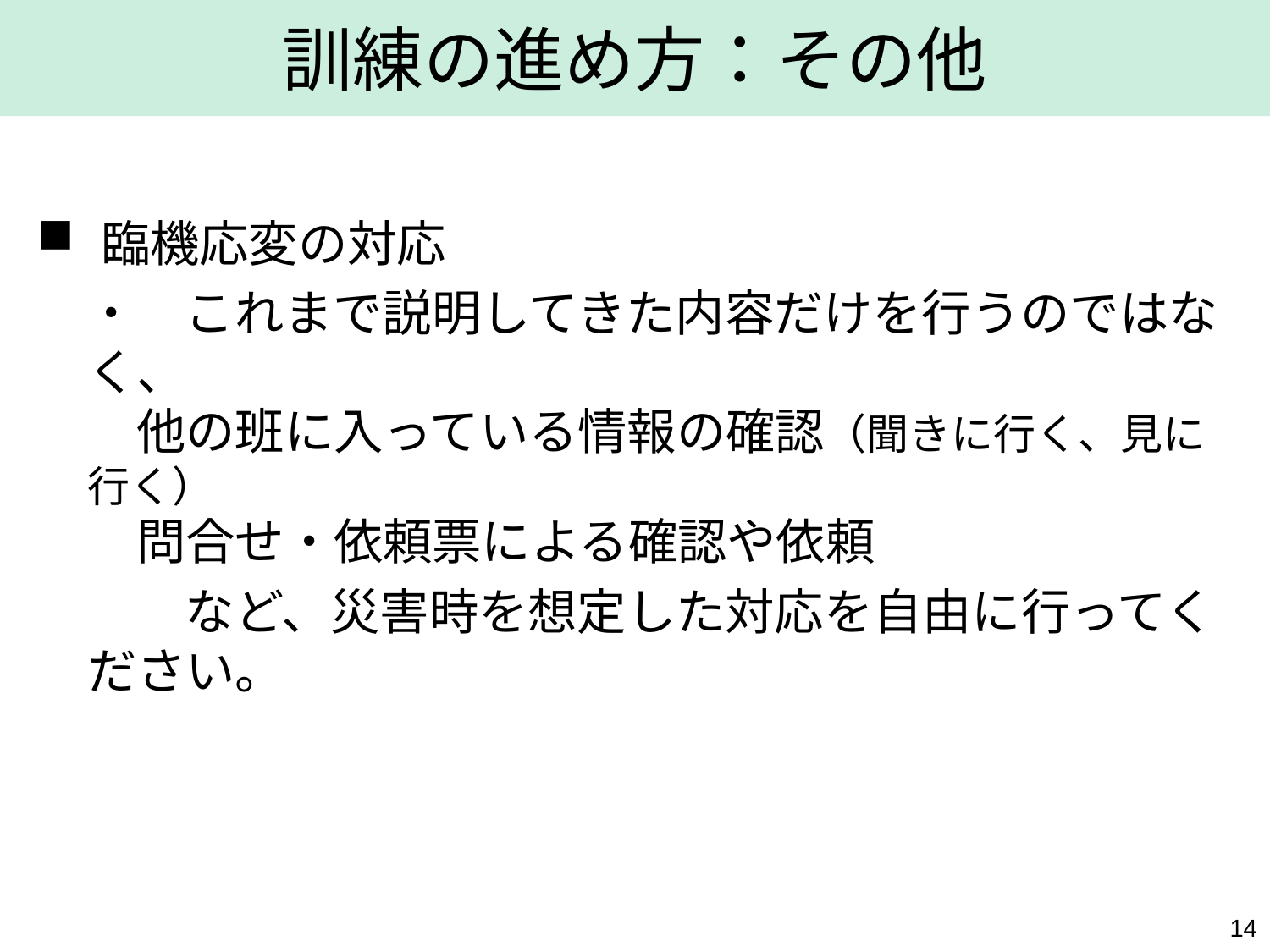

# 訓練の進め方：その他
臨機応変の対応
　・　これまで説明してきた内容だけを行うのではなく、
　他の班に入っている情報の確認（聞きに行く、見に行く）
　問合せ・依頼票による確認や依頼
　　　など、災害時を想定した対応を自由に行ってください。
14